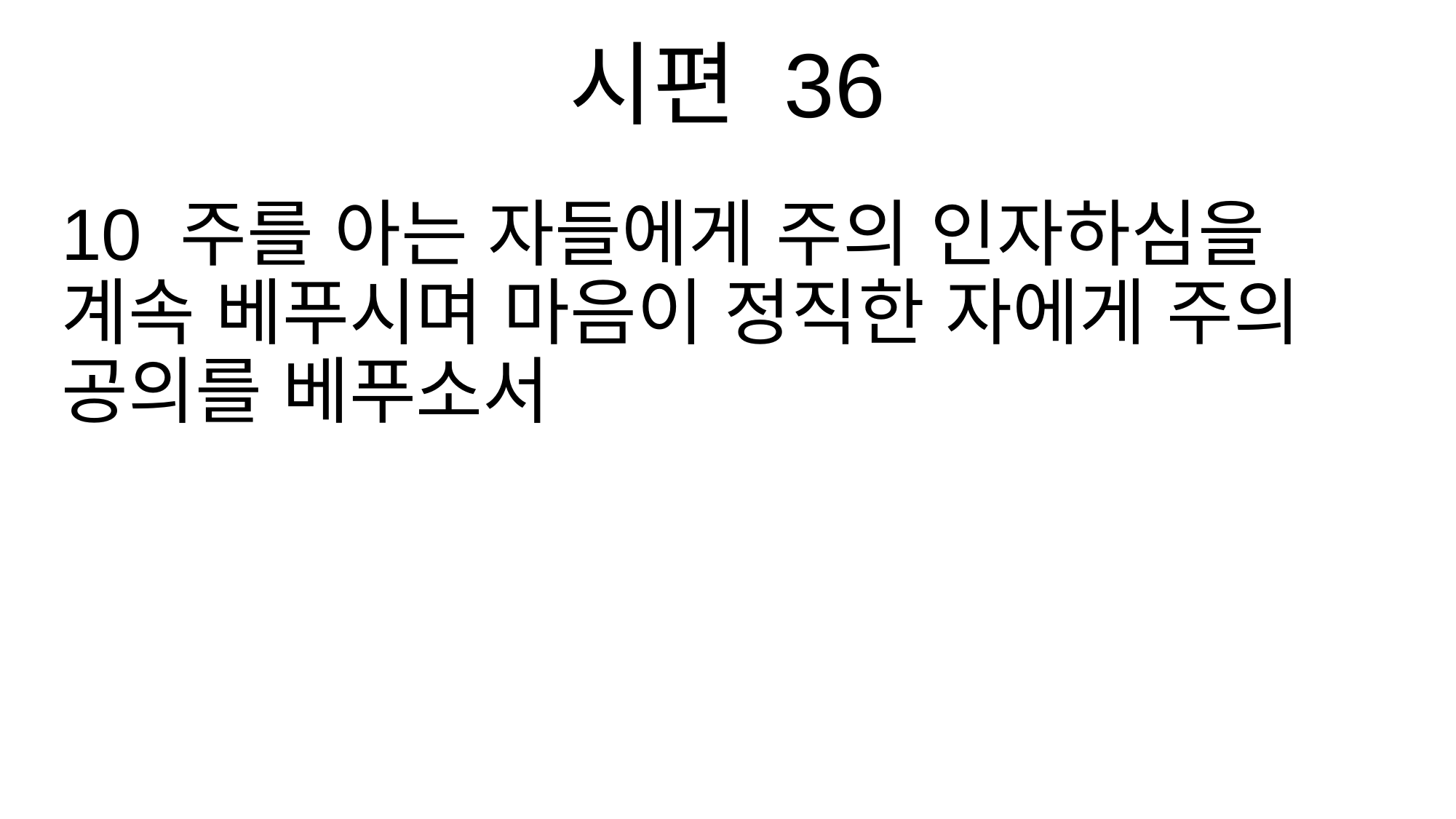

시편 36
10 주를 아는 자들에게 주의 인자하심을 계속 베푸시며 마음이 정직한 자에게 주의 공의를 베푸소서